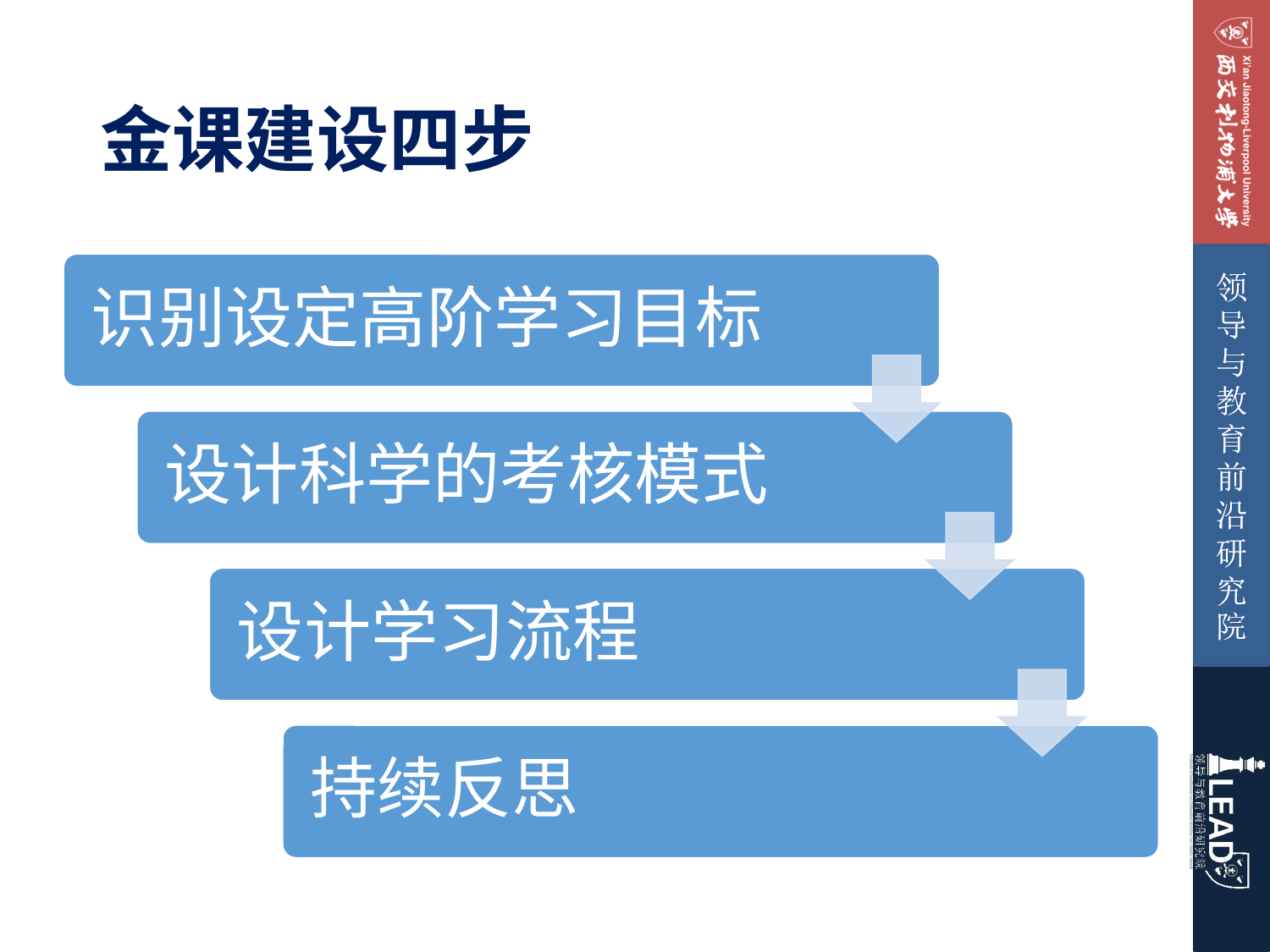

# 金课建设四步
识别设定高阶学习目标
设计科学的考核模式
设计学习流程
持续反思